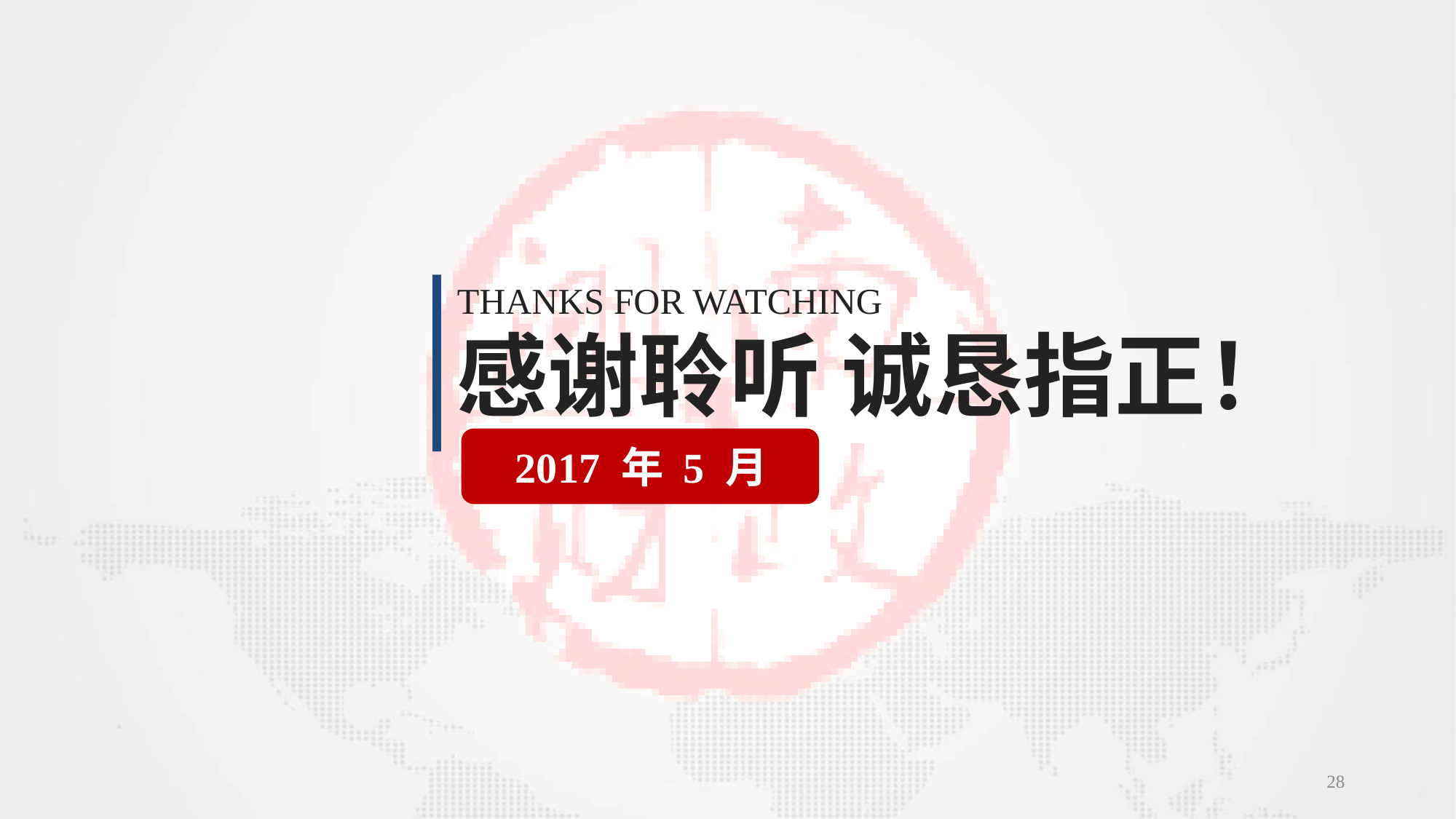

THANKS FOR WATCHING

感谢聆听 诚恳指正！

2017 年 5 月
28